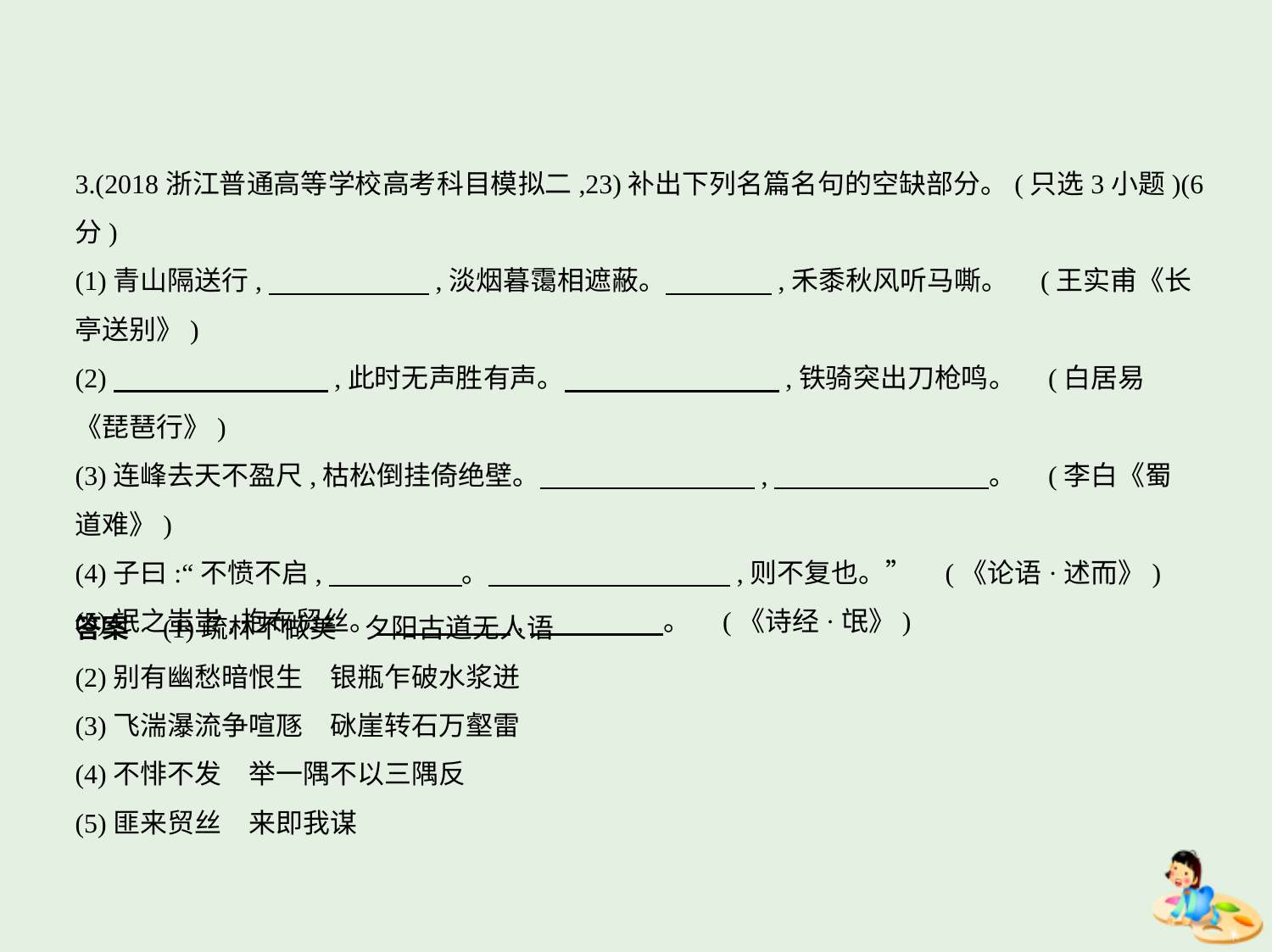

3.(2018浙江普通高等学校高考科目模拟二,23)补出下列名篇名句的空缺部分。(只选3小题)(6分)
(1)青山隔送行,　　　　　    ,淡烟暮霭相遮蔽。　　　    ,禾黍秋风听马嘶。 (王实甫《长
亭送别》)
(2)　　　　　　　    ,此时无声胜有声。　　　　　　　    ,铁骑突出刀枪鸣。 (白居易
《琵琶行》)
(3)连峰去天不盈尺,枯松倒挂倚绝壁。　　　　　　　    ,　　　　　　　    。 (李白《蜀
道难》)
(4)子曰:“不愤不启,　　　　    。　　　　　　　　    ,则不复也。” (《论语·述而》)
(5)氓之蚩蚩,抱布贸丝。　　　　    ,　　　　    。 (《诗经·氓》)
答案　(1)疏林不做美　夕阳古道无人语
(2)别有幽愁暗恨生　银瓶乍破水浆迸
(3)飞湍瀑流争喧豗　砯崖转石万壑雷
(4)不悱不发　举一隅不以三隅反
(5)匪来贸丝　来即我谋